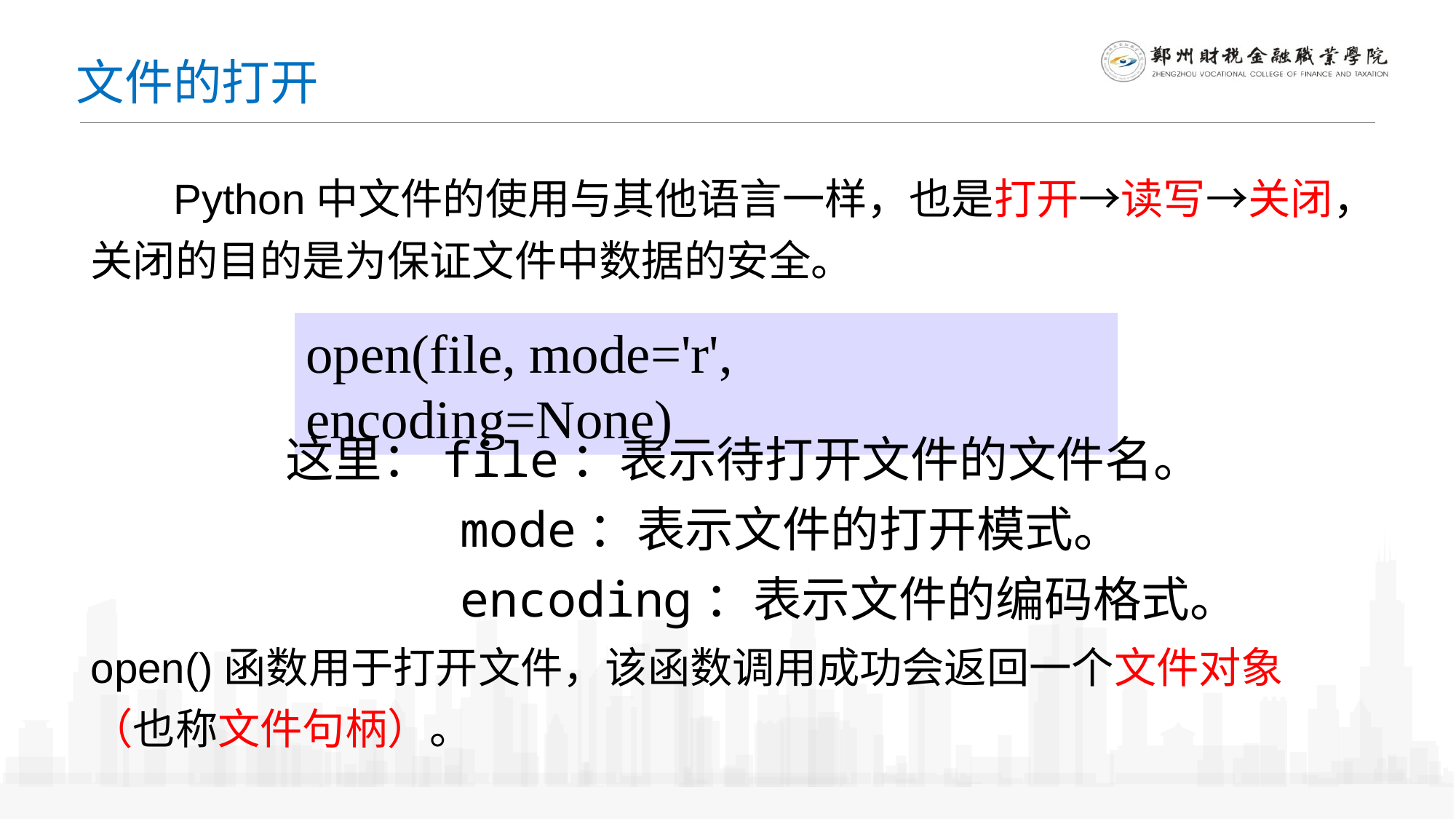

文件的打开
       Python中文件的使用与其他语言一样，也是打开→读写→关闭，关闭的目的是为保证文件中数据的安全。
open(file, mode='r', encoding=None)
这里：file：表示待打开文件的文件名。
      mode：表示文件的打开模式。
      encoding：表示文件的编码格式。
open()函数用于打开文件，该函数调用成功会返回一个文件对象（也称文件句柄）。